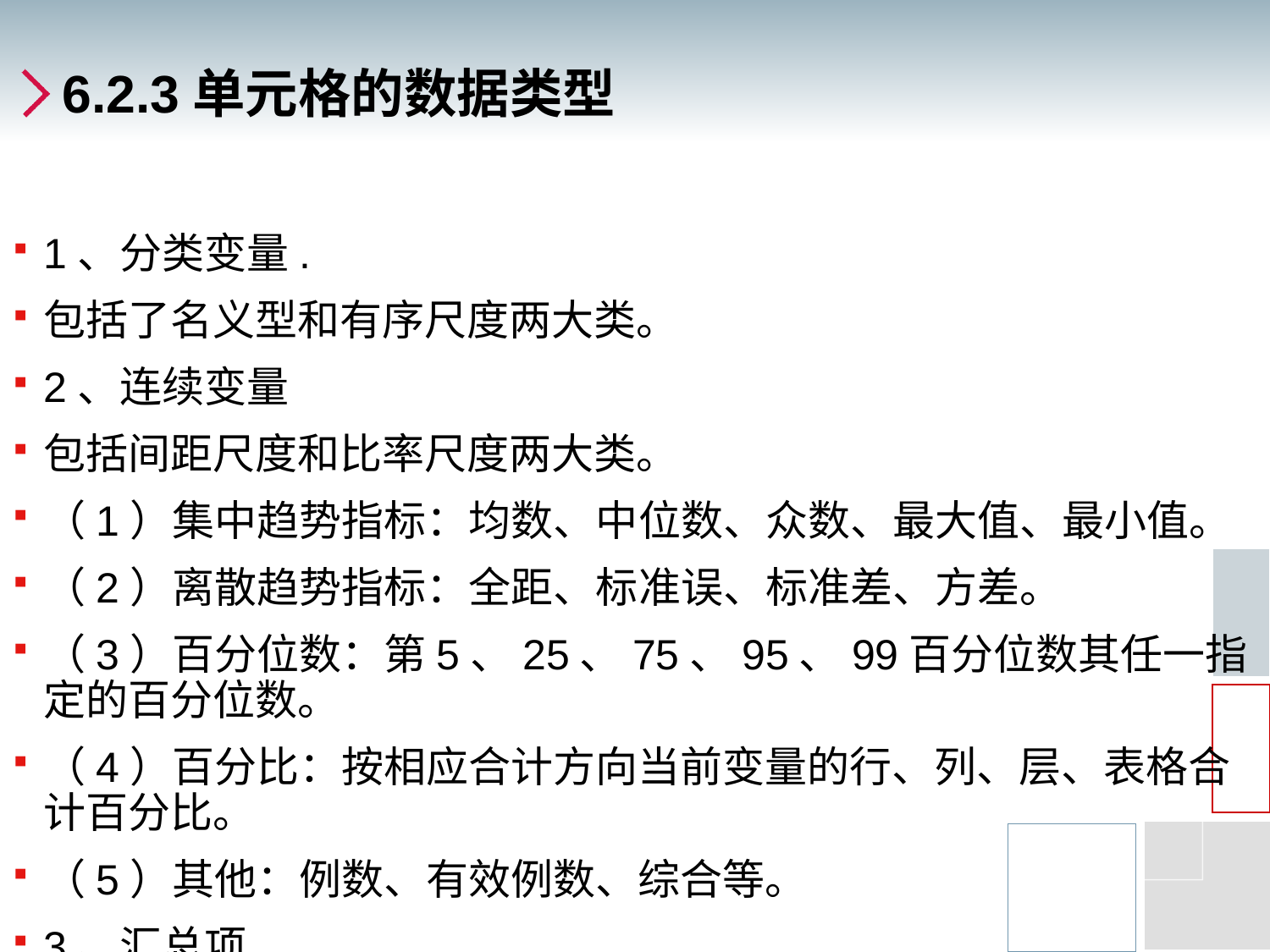

# 6.2.3单元格的数据类型
1、分类变量.
包括了名义型和有序尺度两大类。
2、连续变量
包括间距尺度和比率尺度两大类。
（1）集中趋势指标：均数、中位数、众数、最大值、最小值。
（2）离散趋势指标：全距、标准误、标准差、方差。
（3）百分位数：第5、25、75、95、99百分位数其任一指定的百分位数。
（4）百分比：按相应合计方向当前变量的行、列、层、表格合计百分比。
（5）其他：例数、有效例数、综合等。
3、汇总项